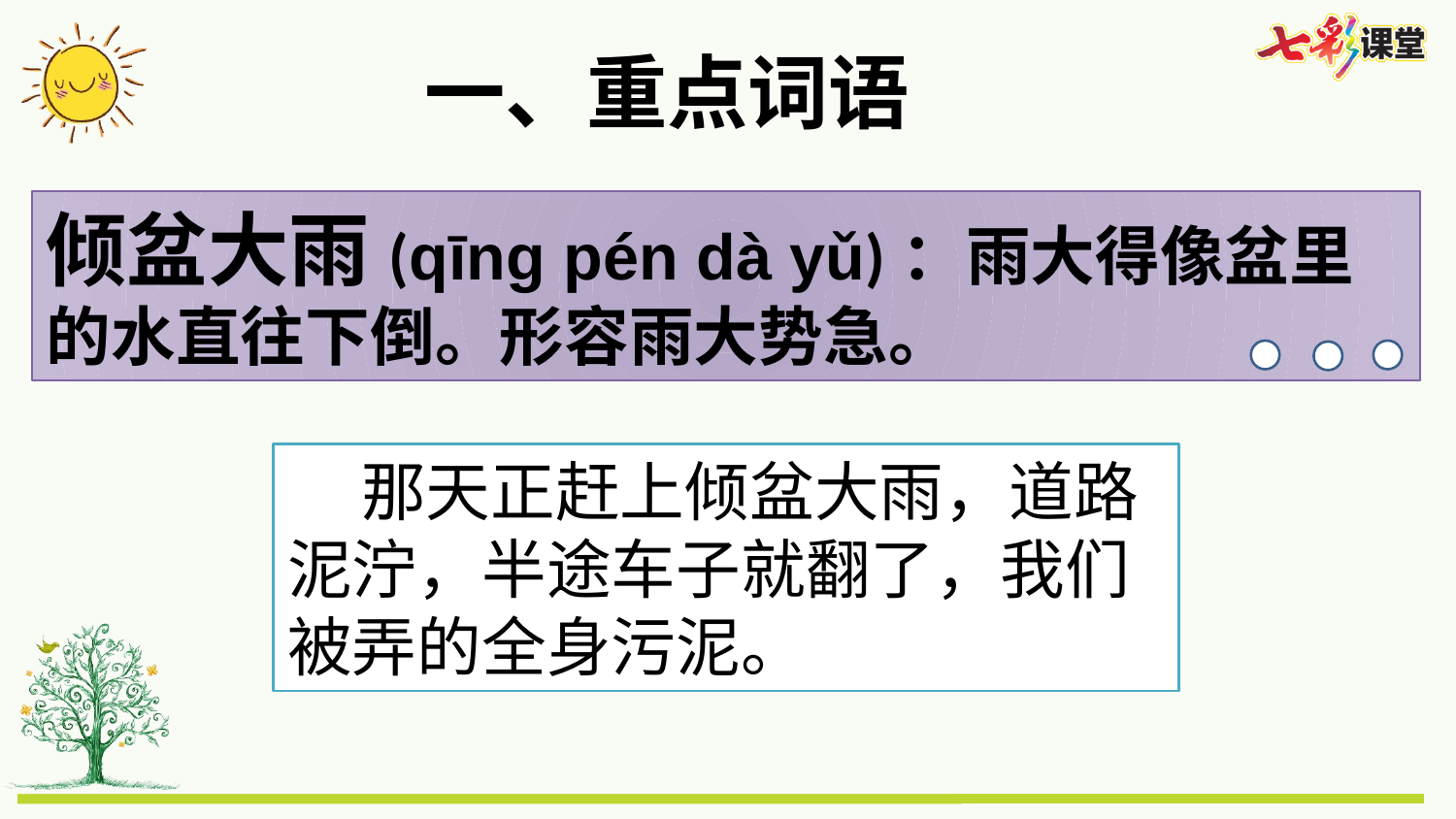

一、重点词语
倾盆大雨(qīng pén dà yǔ)：雨大得像盆里的水直往下倒。形容雨大势急。

    那天正赶上倾盆大雨，道路泥泞，半途车子就翻了，我们被弄的全身污泥。